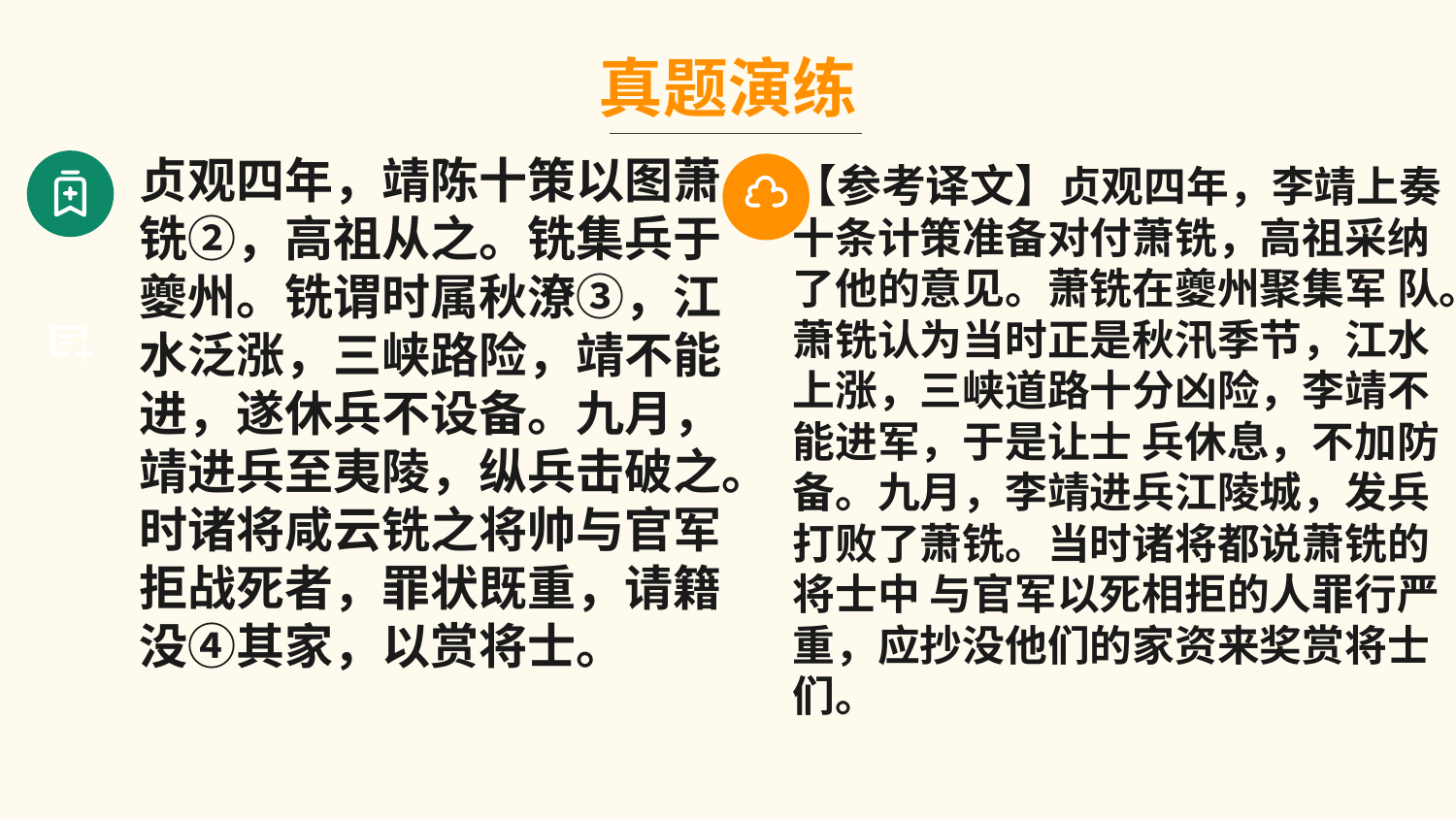

真题演练
贞观四年，靖陈十策以图萧铣②，高祖从之。铣集兵于夔州。铣谓时属秋潦③，江水泛涨，三峡路险，靖不能进，遂休兵不设备。九月，靖进兵至夷陵，纵兵击破之。时诸将咸云铣之将帅与官军拒战死者，罪状既重，请籍没④其家，以赏将士。

【参考译文】贞观四年，李靖上奏十条计策准备对付萧铣，高祖采纳了他的意见。萧铣在夔州聚集军 队。萧铣认为当时正是秋汛季节，江水上涨，三峡道路十分凶险，李靖不能进军，于是让士 兵休息，不加防备。九月，李靖进兵江陵城，发兵打败了萧铣。当时诸将都说萧铣的将士中 与官军以死相拒的人罪行严重，应抄没他们的家资来奖赏将士们。